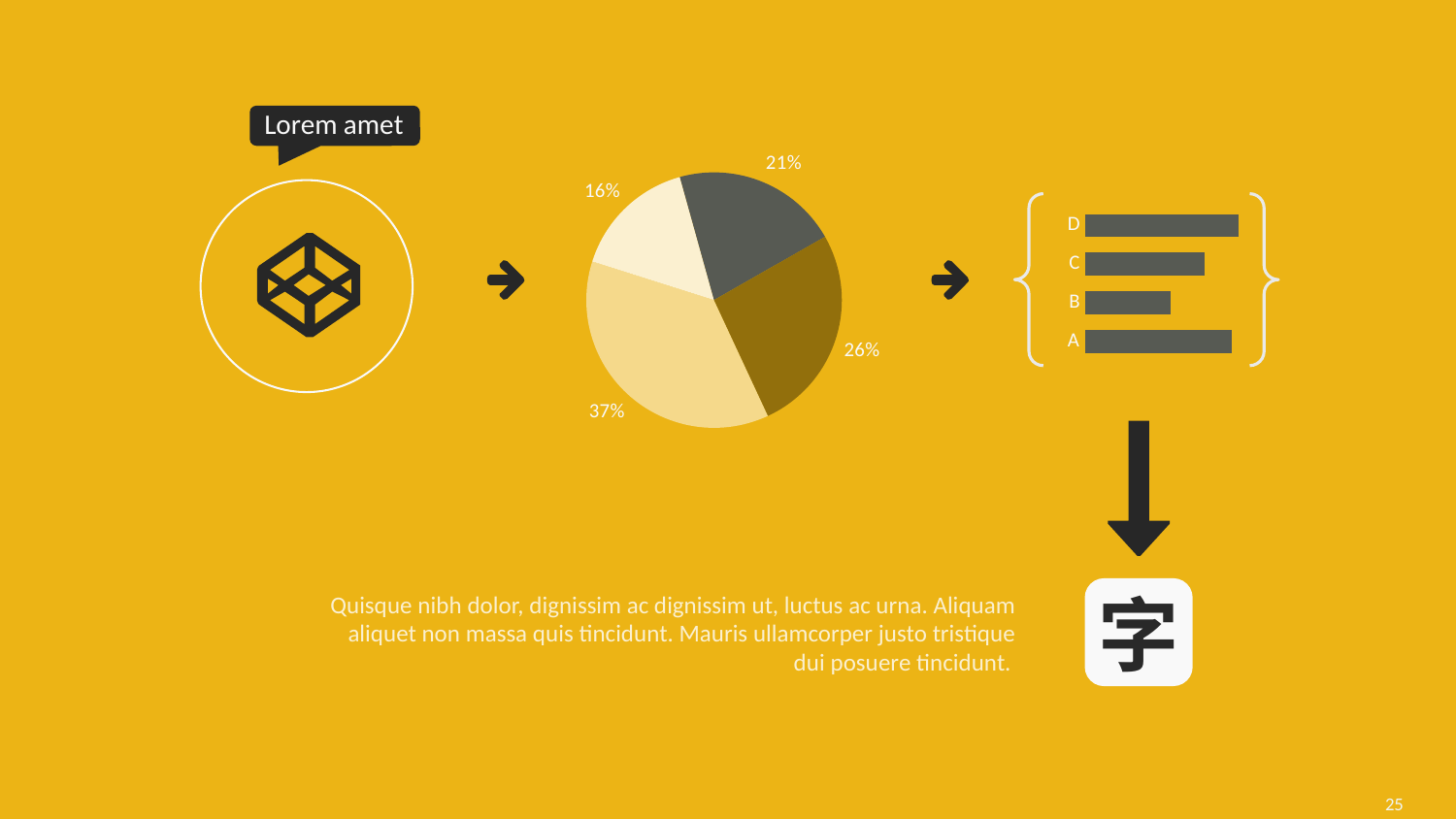

Lorem amet

### Chart

| Category |  |
|---|---|

### Chart

| Category | 系列 1 |
|---|---|
| A | 4.3 |
| B | 2.5 |
| C | 3.5 |
| D | 4.5 |

字

Quisque nibh dolor, dignissim ac dignissim ut, luctus ac urna. Aliquam aliquet non massa quis tincidunt. Mauris ullamcorper justo tristique dui posuere tincidunt.